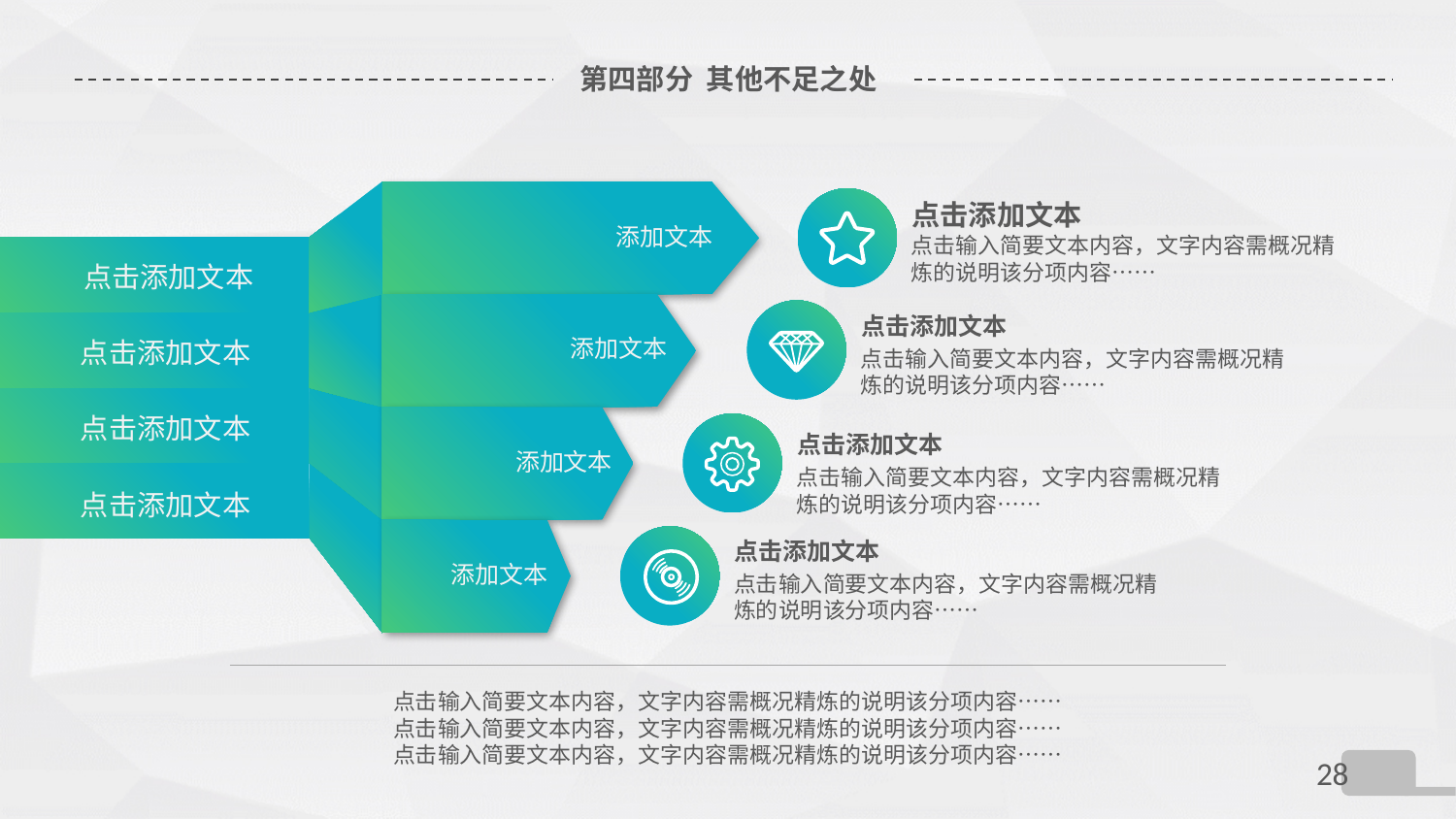

# 第四部分  其他不足之处

点击添加文本

添加文本
点击输入简要文本内容，文字内容需概况精炼的说明该分项内容……
点击添加文本

点击添加文本

添加文本
点击添加文本

点击输入简要文本内容，文字内容需概况精炼的说明该分项内容……

点击添加文本

点击添加文本
添加文本
点击输入简要文本内容，文字内容需概况精炼的说明该分项内容……
点击添加文本

点击添加文本
添加文本
点击输入简要文本内容，文字内容需概况精炼的说明该分项内容……
点击输入简要文本内容，文字内容需概况精炼的说明该分项内容……
点击输入简要文本内容，文字内容需概况精炼的说明该分项内容……
点击输入简要文本内容，文字内容需概况精炼的说明该分项内容……